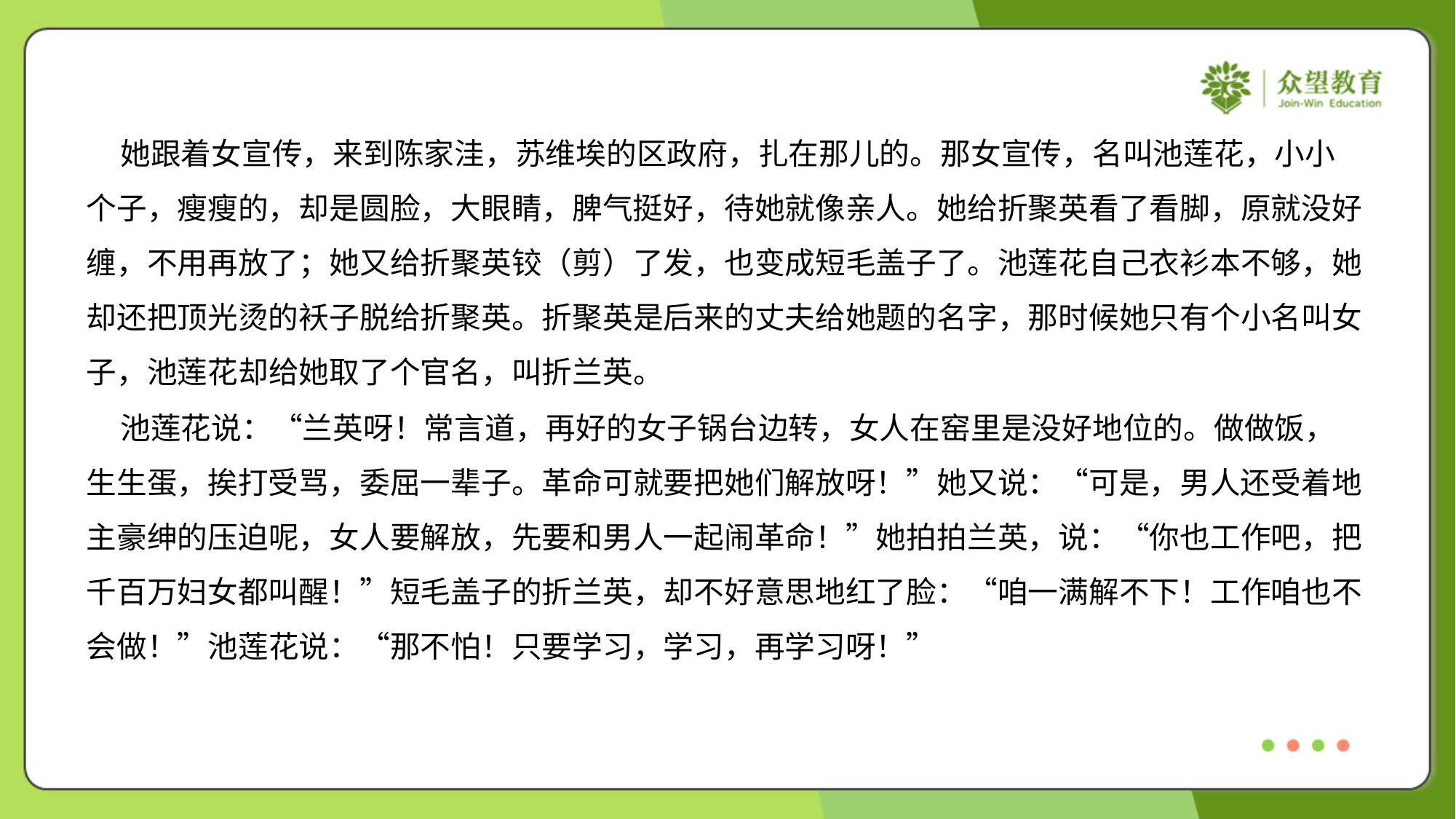

她跟着女宣传，来到陈家洼，苏维埃的区政府，扎在那儿的。那女宣传，名叫池莲花，小小
个子，瘦瘦的，却是圆脸，大眼睛，脾气挺好，待她就像亲人。她给折聚英看了看脚，原就没好
缠，不用再放了；她又给折聚英铰（剪）了发，也变成短毛盖子了。池莲花自己衣衫本不够，她
却还把顶光烫的袄子脱给折聚英。折聚英是后来的丈夫给她题的名字，那时候她只有个小名叫女
子，池莲花却给她取了个官名，叫折兰英。
    池莲花说：“兰英呀！常言道，再好的女子锅台边转，女人在窑里是没好地位的。做做饭，
生生蛋，挨打受骂，委屈一辈子。革命可就要把她们解放呀！”她又说：“可是，男人还受着地
主豪绅的压迫呢，女人要解放，先要和男人一起闹革命！”她拍拍兰英，说：“你也工作吧，把
千百万妇女都叫醒！”短毛盖子的折兰英，却不好意思地红了脸：“咱一满解不下！工作咱也不
会做！”池莲花说：“那不怕！只要学习，学习，再学习呀！”